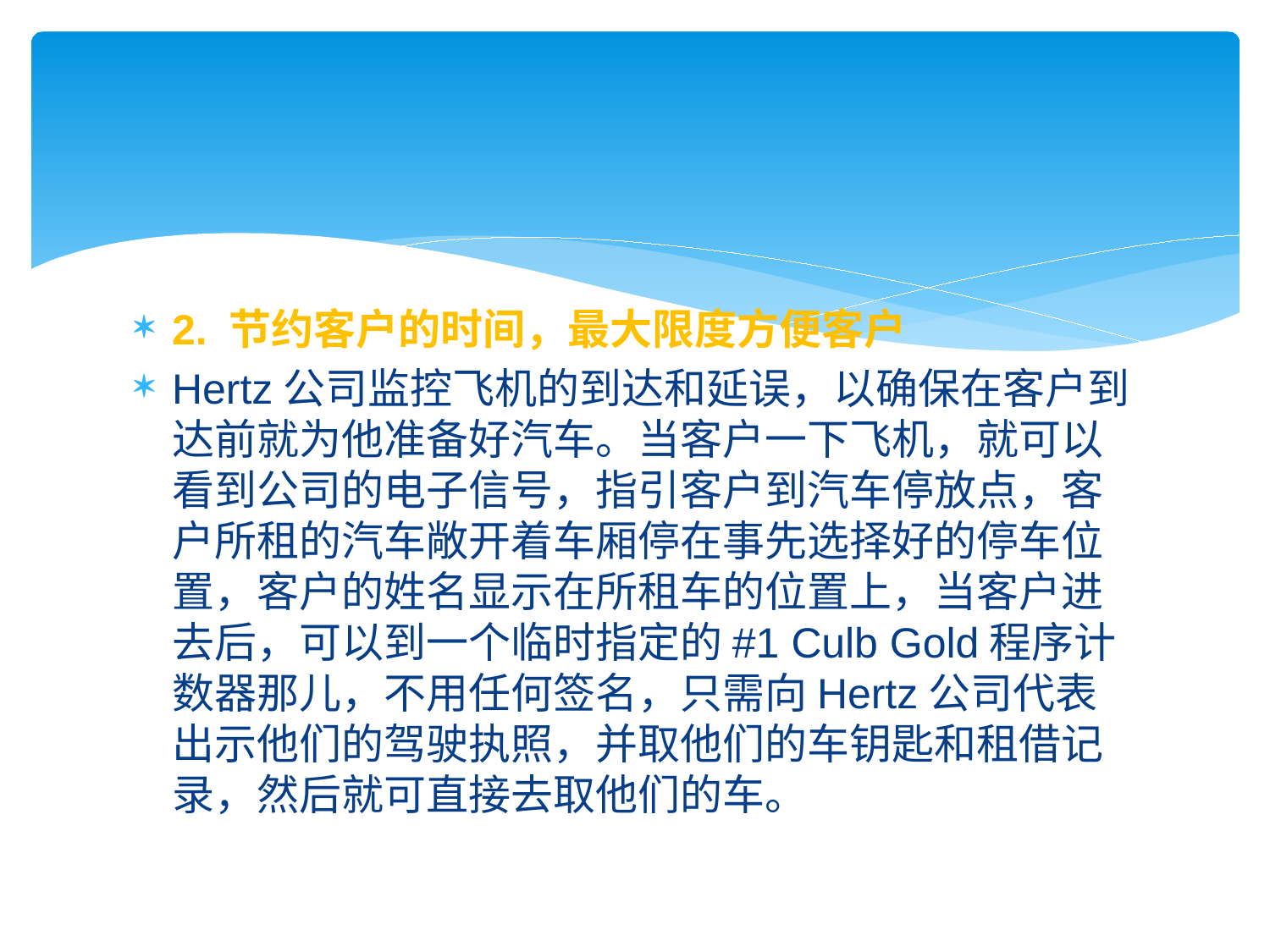

2. 节约客户的时间，最大限度方便客户
Hertz公司监控飞机的到达和延误，以确保在客户到达前就为他准备好汽车。当客户一下飞机，就可以看到公司的电子信号，指引客户到汽车停放点，客户所租的汽车敞开着车厢停在事先选择好的停车位置，客户的姓名显示在所租车的位置上，当客户进去后，可以到一个临时指定的#1 Culb Gold程序计数器那儿，不用任何签名，只需向Hertz公司代表出示他们的驾驶执照，并取他们的车钥匙和租借记录，然后就可直接去取他们的车。